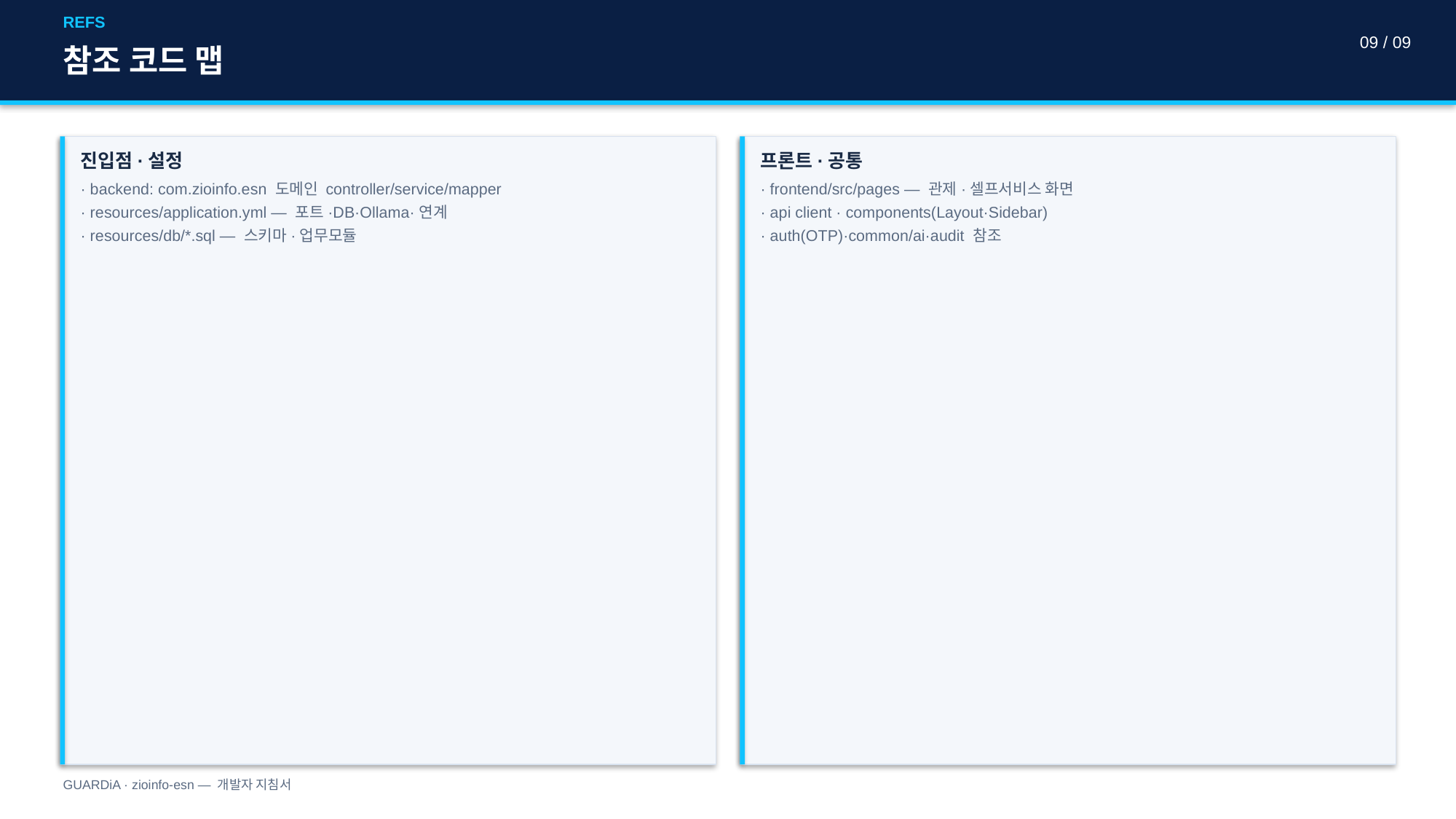

REFS
09 / 09
참조 코드 맵

진입점·설정
· backend: com.zioinfo.esn 도메인 controller/service/mapper
· resources/application.yml — 포트·DB·Ollama·연계
· resources/db/*.sql — 스키마·업무모듈
프론트·공통
· frontend/src/pages — 관제·셀프서비스 화면
· api client · components(Layout·Sidebar)
· auth(OTP)·common/ai·audit 참조
GUARDiA · zioinfo-esn — 개발자 지침서